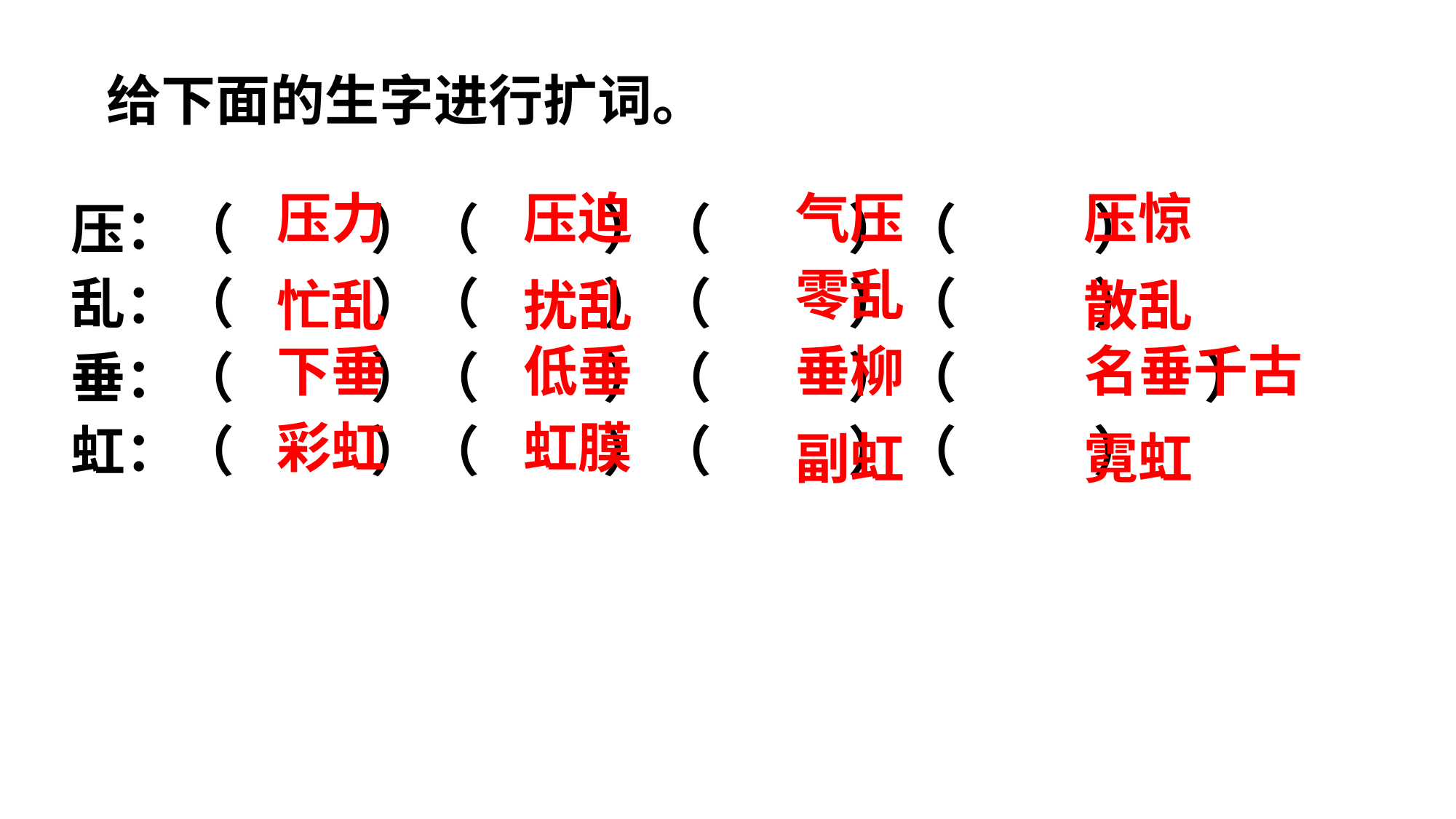

给下面的生字进行扩词。
压力
压迫
气压
压惊
压：（           ）（          ）（           ）（           ）
乱：（           ）（          ）（           ）（           ）
垂：（           ）（          ）（           ）（                    ）
虹：（           ）（          ）（           ）（           ）
零乱
忙乱
扰乱
散乱
下垂
低垂
垂柳
名垂千古
彩虹
虹膜
副虹
霓虹